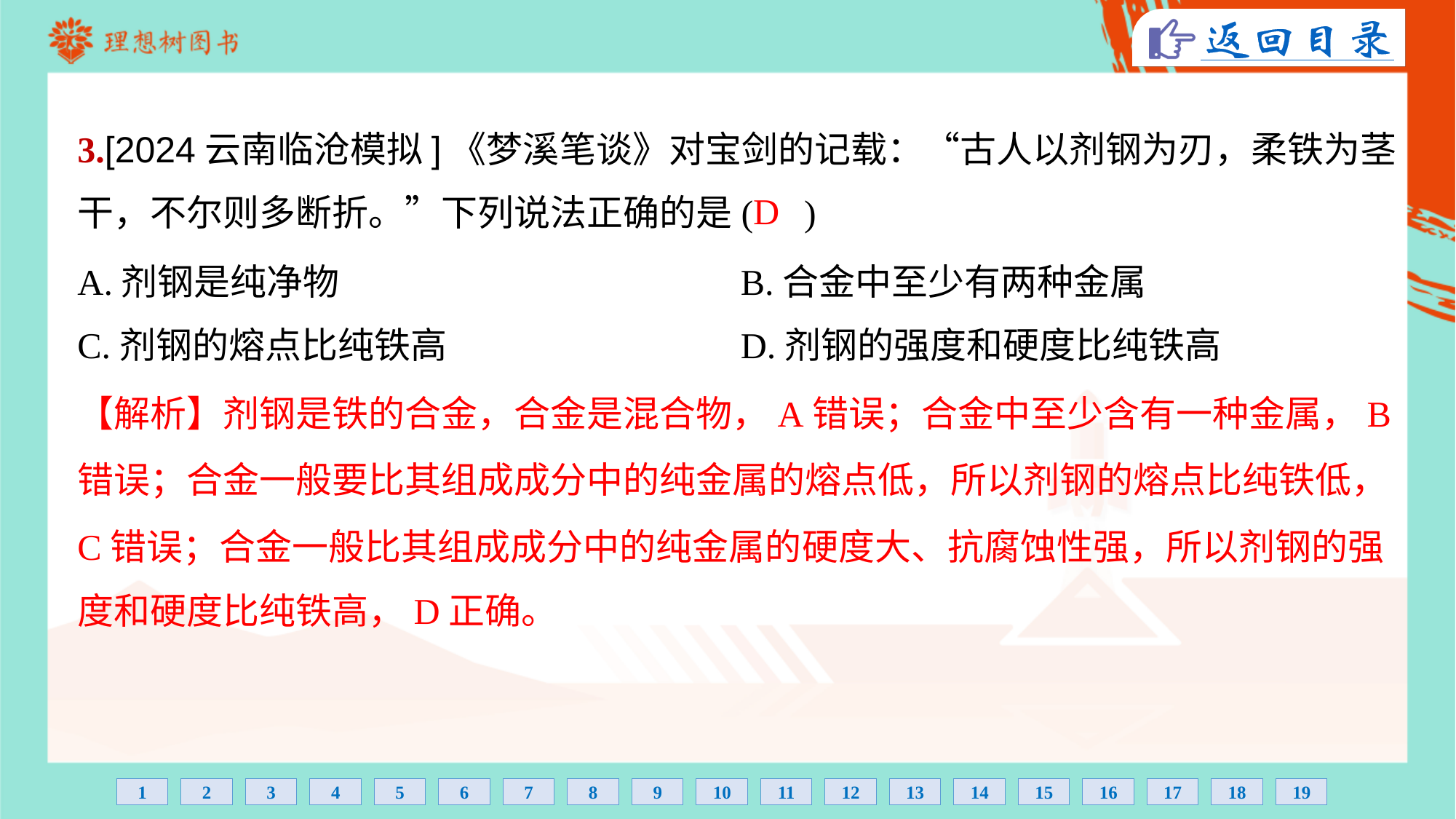

3.[2024云南临沧模拟]《梦溪笔谈》对宝剑的记载：“古人以剂钢为刃，柔铁为茎
干，不尔则多断折。”下列说法正确的是(     )
D
A.剂钢是纯净物	B.合金中至少有两种金属
C.剂钢的熔点比纯铁高	D.剂钢的强度和硬度比纯铁高
【解析】剂钢是铁的合金，合金是混合物，A错误；合金中至少含有一种金属，B
错误；合金一般要比其组成成分中的纯金属的熔点低，所以剂钢的熔点比纯铁低，
C错误；合金一般比其组成成分中的纯金属的硬度大、抗腐蚀性强，所以剂钢的强
度和硬度比纯铁高，D正确。